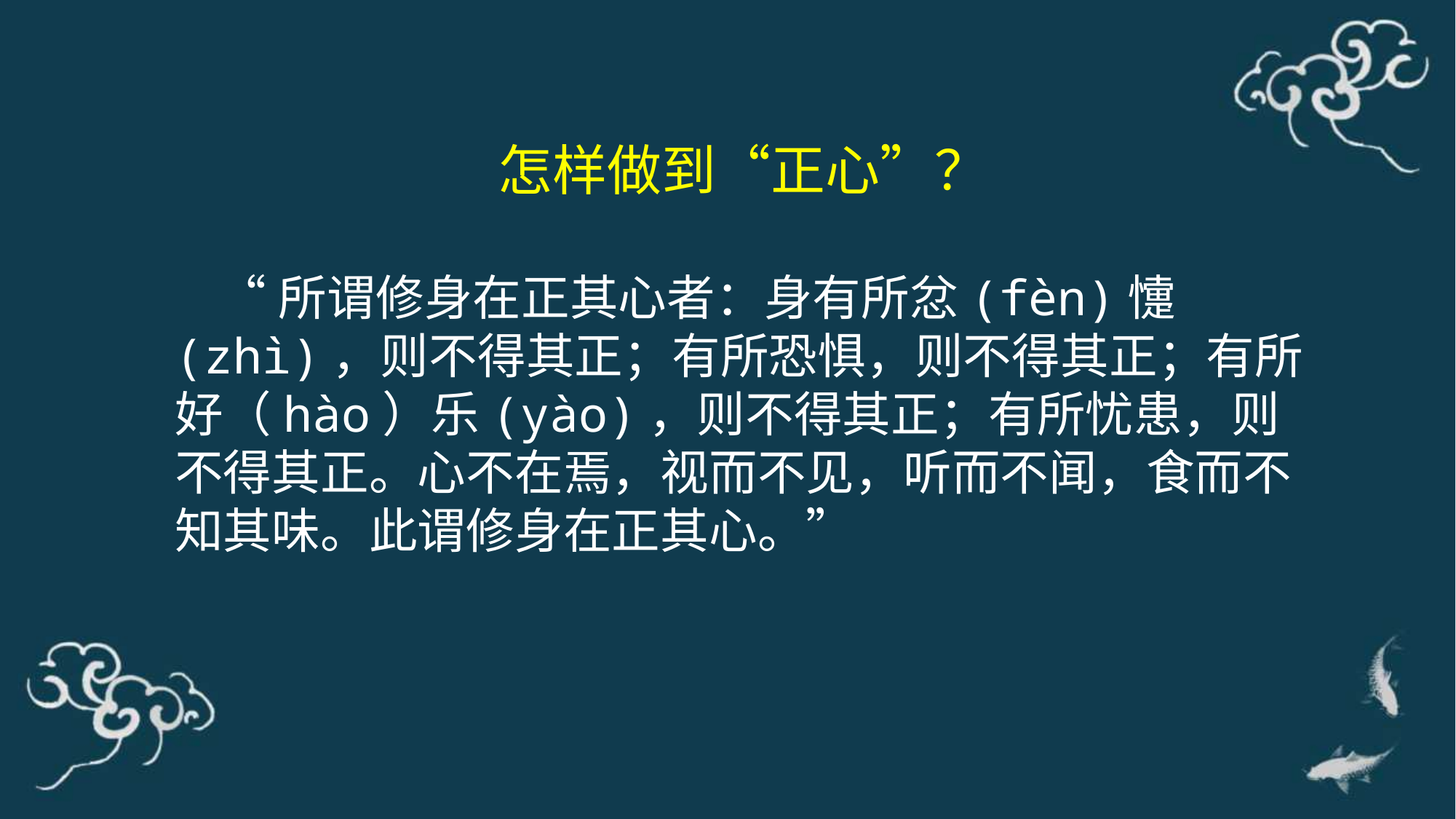

怎样做到“正心”？

    “所谓修身在正其心者：身有所忿(fèn)懥(zhì)，则不得其正；有所恐惧，则不得其正；有所好（hào）乐(yào)，则不得其正；有所忧患，则不得其正。心不在焉，视而不见，听而不闻，食而不知其味。此谓修身在正其心。”